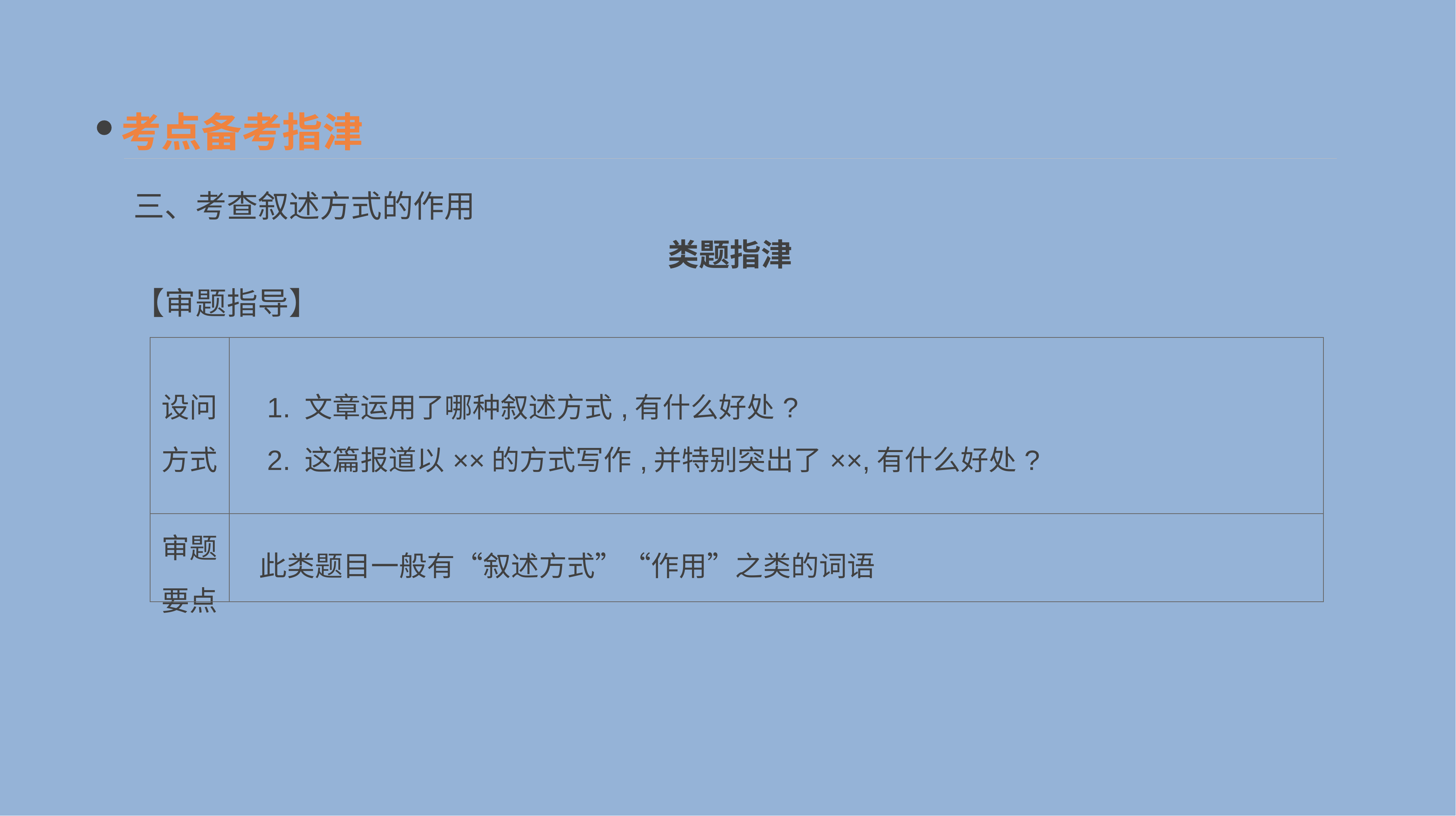

考点备考指津

三、考查叙述方式的作用
类题指津
【审题指导】
| 设问 方式 | 1. 文章运用了哪种叙述方式,有什么好处? 　2. 这篇报道以××的方式写作,并特别突出了××,有什么好处? |
| --- | --- |
| 审题 要点 | 此类题目一般有“叙述方式”“作用”之类的词语 |